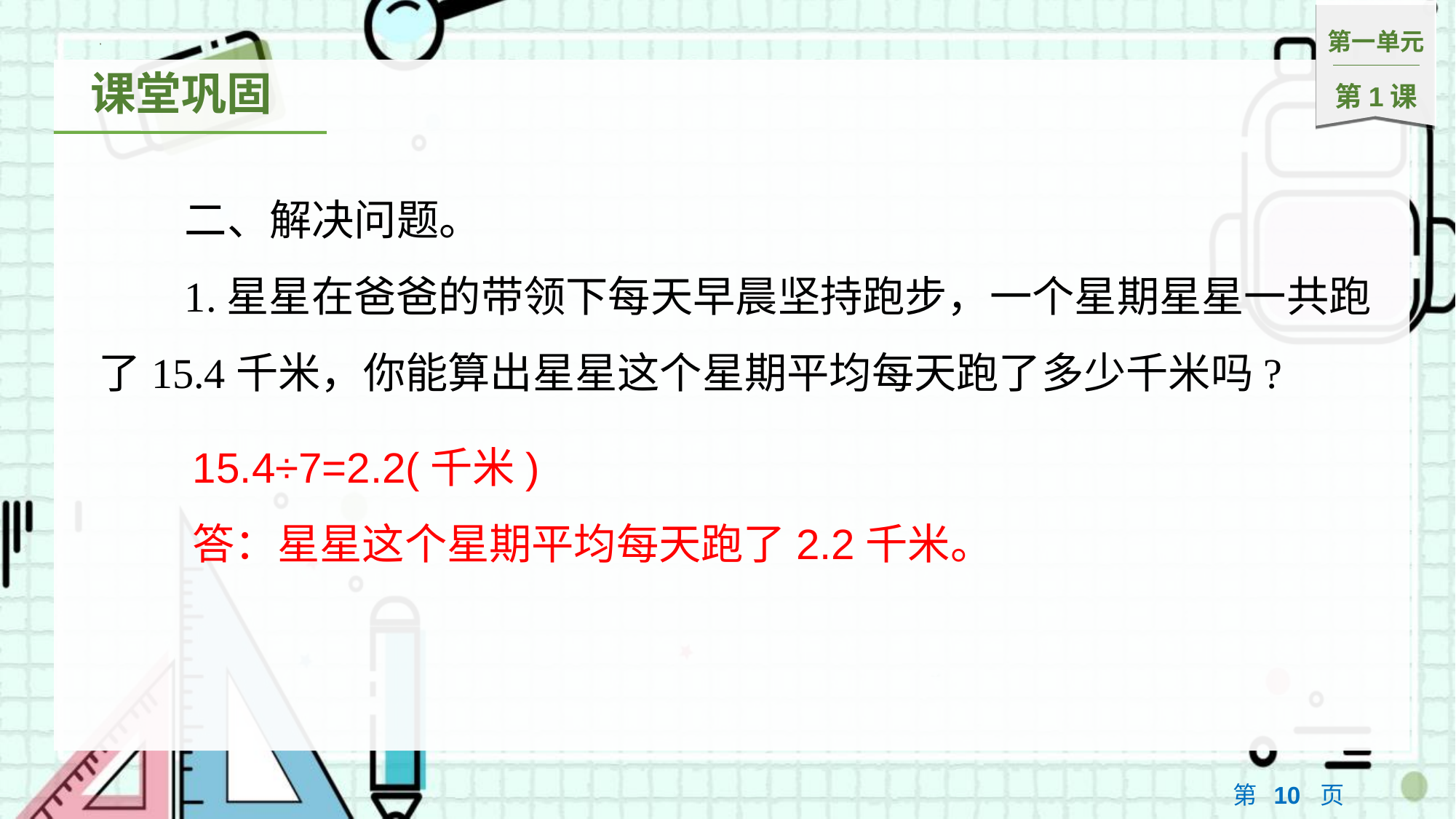

二、解决问题。
1.星星在爸爸的带领下每天早晨坚持跑步，一个星期星星一共跑了15.4千米，你能算出星星这个星期平均每天跑了多少千米吗?

15.4÷7=2.2(千米)
答：星星这个星期平均每天跑了2.2千米。